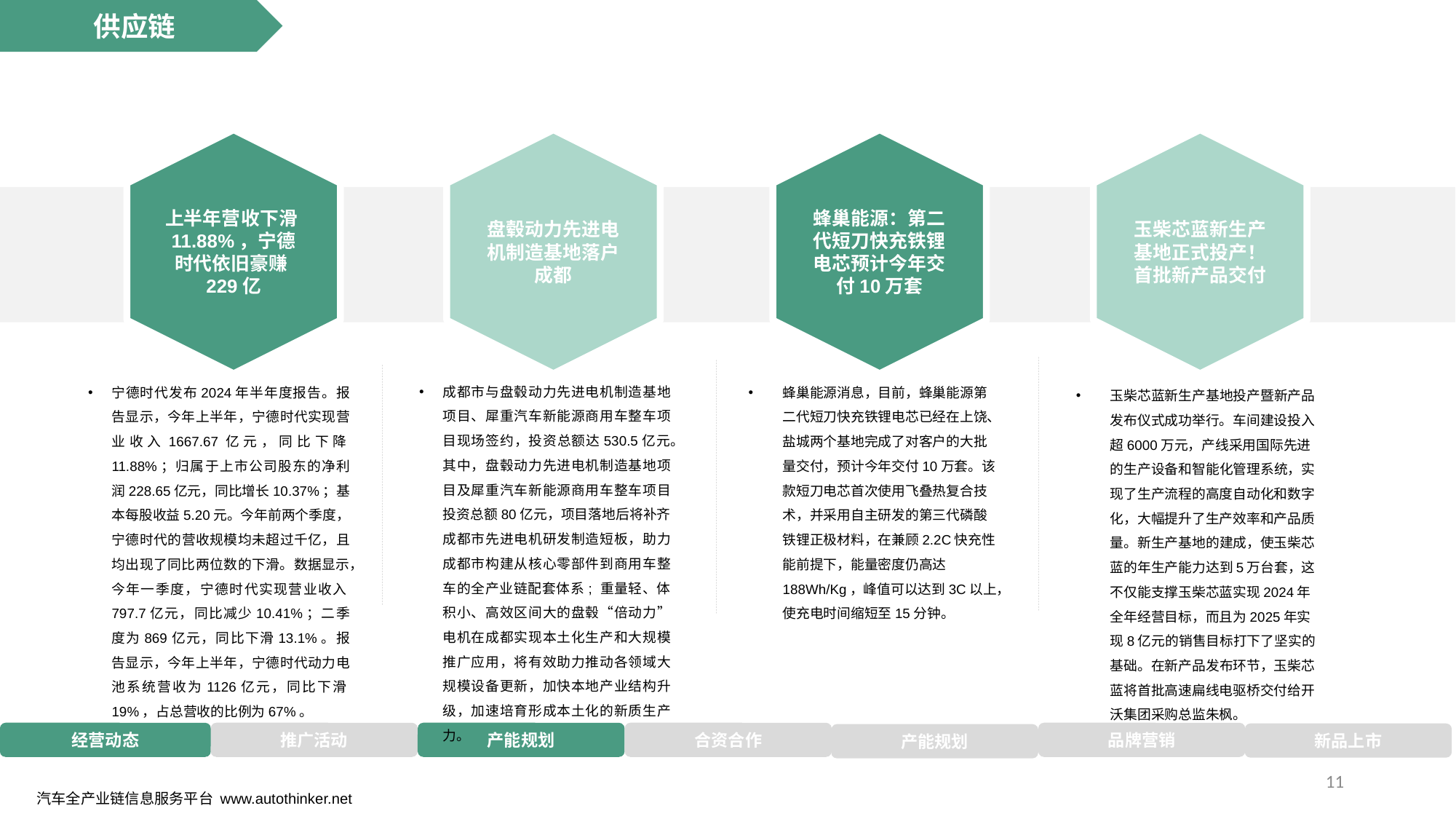

供应链
上半年营收下滑11.88%，宁德时代依旧豪赚229亿
盘毂动力先进电机制造基地落户成都
蜂巢能源：第二代短刀快充铁锂电芯预计今年交付10万套
玉柴芯蓝新生产基地正式投产！首批新产品交付

成都市与盘毂动力先进电机制造基地项目、犀重汽车新能源商用车整车项目现场签约，投资总额达530.5亿元。其中，盘毂动力先进电机制造基地项目及犀重汽车新能源商用车整车项目投资总额80亿元，项目落地后将补齐成都市先进电机研发制造短板，助力成都市构建从核心零部件到商用车整车的全产业链配套体系; 重量轻、体积小、高效区间大的盘毂“倍动力”电机在成都实现本土化生产和大规模推广应用，将有效助力推动各领域大规模设备更新，加快本地产业结构升级，加速培育形成本土化的新质生产力。
宁德时代发布2024年半年度报告。报告显示，今年上半年，宁德时代实现营业收入1667.67亿元，同比下降11.88%；归属于上市公司股东的净利润228.65亿元，同比增长10.37%；基本每股收益5.20元。今年前两个季度，宁德时代的营收规模均未超过千亿，且均出现了同比两位数的下滑。数据显示，今年一季度，宁德时代实现营业收入797.7亿元，同比减少10.41%；二季度为869亿元，同比下滑13.1%。报告显示，今年上半年，宁德时代动力电池系统营收为1126亿元，同比下滑19%，占总营收的比例为67%。
蜂巢能源消息，目前，蜂巢能源第二代短刀快充铁锂电芯已经在上饶、盐城两个基地完成了对客户的大批量交付，预计今年交付10万套。该款短刀电芯首次使用飞叠热复合技术，并采用自主研发的第三代磷酸铁锂正极材料，在兼顾2.2C快充性能前提下，能量密度仍高达188Wh/Kg，峰值可以达到3C以上，使充电时间缩短至15分钟。
玉柴芯蓝新生产基地投产暨新产品发布仪式成功举行。车间建设投入超6000万元，产线采用国际先进的生产设备和智能化管理系统，实现了生产流程的高度自动化和数字化，大幅提升了生产效率和产品质量。新生产基地的建成，使玉柴芯蓝的年生产能力达到5万台套，这不仅能支撑玉柴芯蓝实现2024年全年经营目标，而且为2025年实现8亿元的销售目标打下了坚实的基础。在新产品发布环节，玉柴芯蓝将首批高速扁线电驱桥交付给开沃集团采购总监朱枫。
经营动态
推广活动
产能规划
合资合作
品牌营销
新品上市
产能规划
11
汽车全产业链信息服务平台 www.autothinker.net